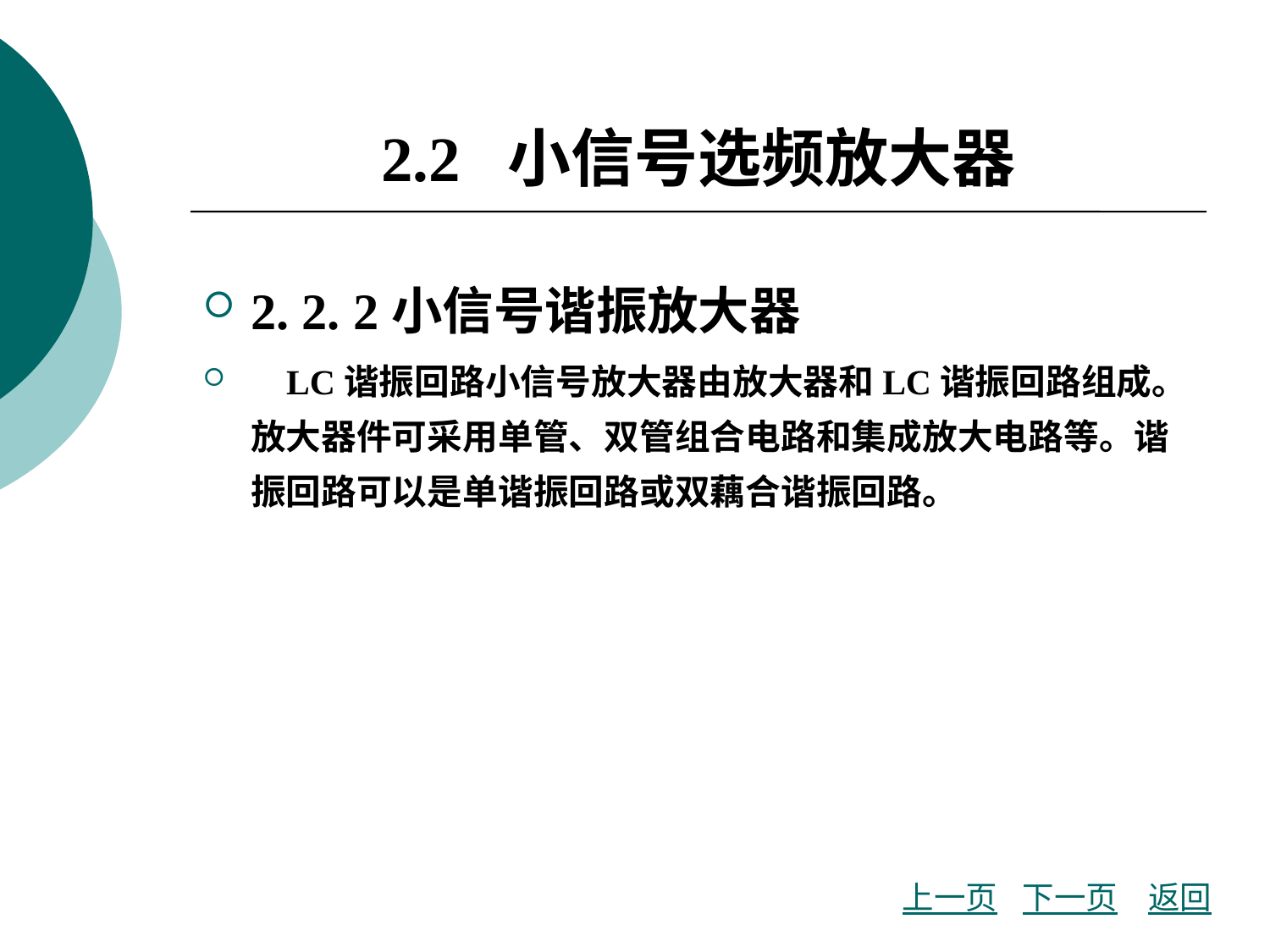

# 2.2  小信号选频放大器
2. 2. 2小信号谐振放大器
    LC谐振回路小信号放大器由放大器和LC谐振回路组成。放大器件可采用单管、双管组合电路和集成放大电路等。谐振回路可以是单谐振回路或双藕合谐振回路。
上一页
下一页
返回